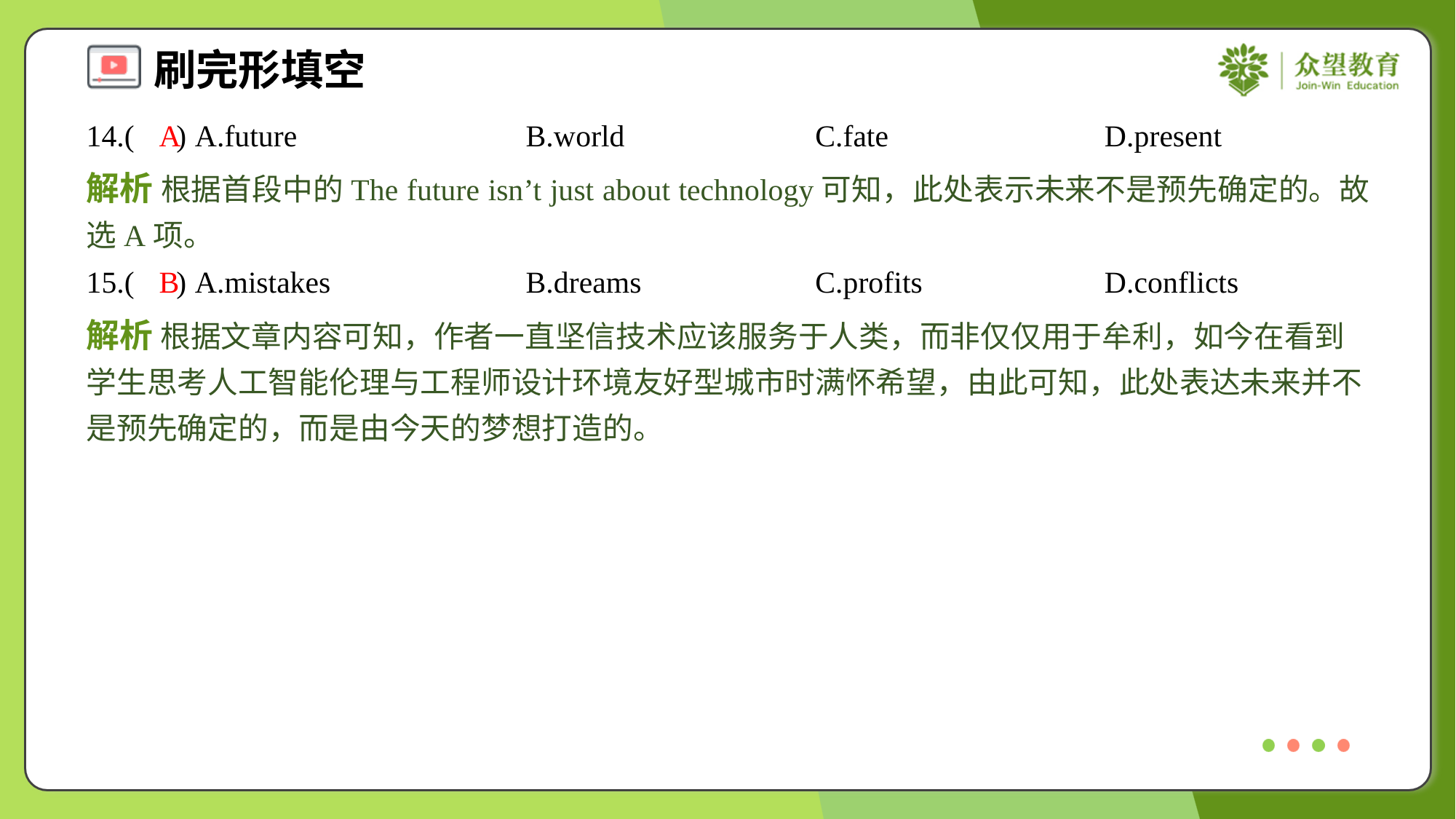

14.(     ) A.future	B.world	C.fate	D.present
A
解析 根据首段中的The future isn’t just about technology可知，此处表示未来不是预先确定的。故选A项。
15.(     ) A.mistakes	B.dreams	C.profits	D.conflicts
B
解析 根据文章内容可知，作者一直坚信技术应该服务于人类，而非仅仅用于牟利，如今在看到学生思考人工智能伦理与工程师设计环境友好型城市时满怀希望，由此可知，此处表达未来并不是预先确定的，而是由今天的梦想打造的。